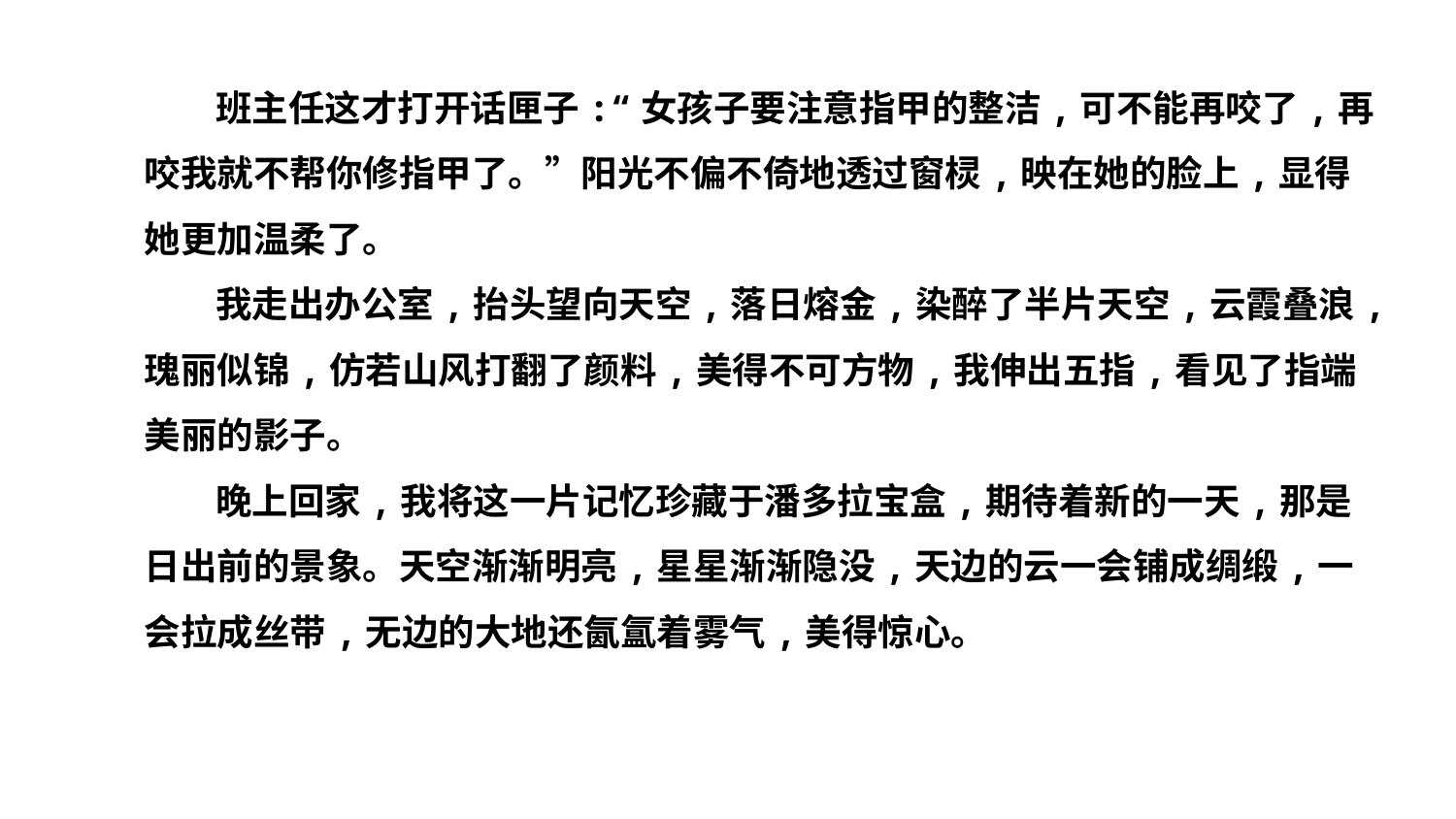

班主任这才打开话匣子:“女孩子要注意指甲的整洁,可不能再咬了,再咬我就不帮你修指甲了。”阳光不偏不倚地透过窗棂,映在她的脸上,显得她更加温柔了。
我走出办公室,抬头望向天空,落日熔金,染醉了半片天空,云霞叠浪,瑰丽似锦,仿若山风打翻了颜料,美得不可方物,我伸出五指,看见了指端美丽的影子。
晚上回家,我将这一片记忆珍藏于潘多拉宝盒,期待着新的一天,那是日出前的景象。天空渐渐明亮,星星渐渐隐没,天边的云一会铺成绸缎,一会拉成丝带,无边的大地还氤氲着雾气,美得惊心。